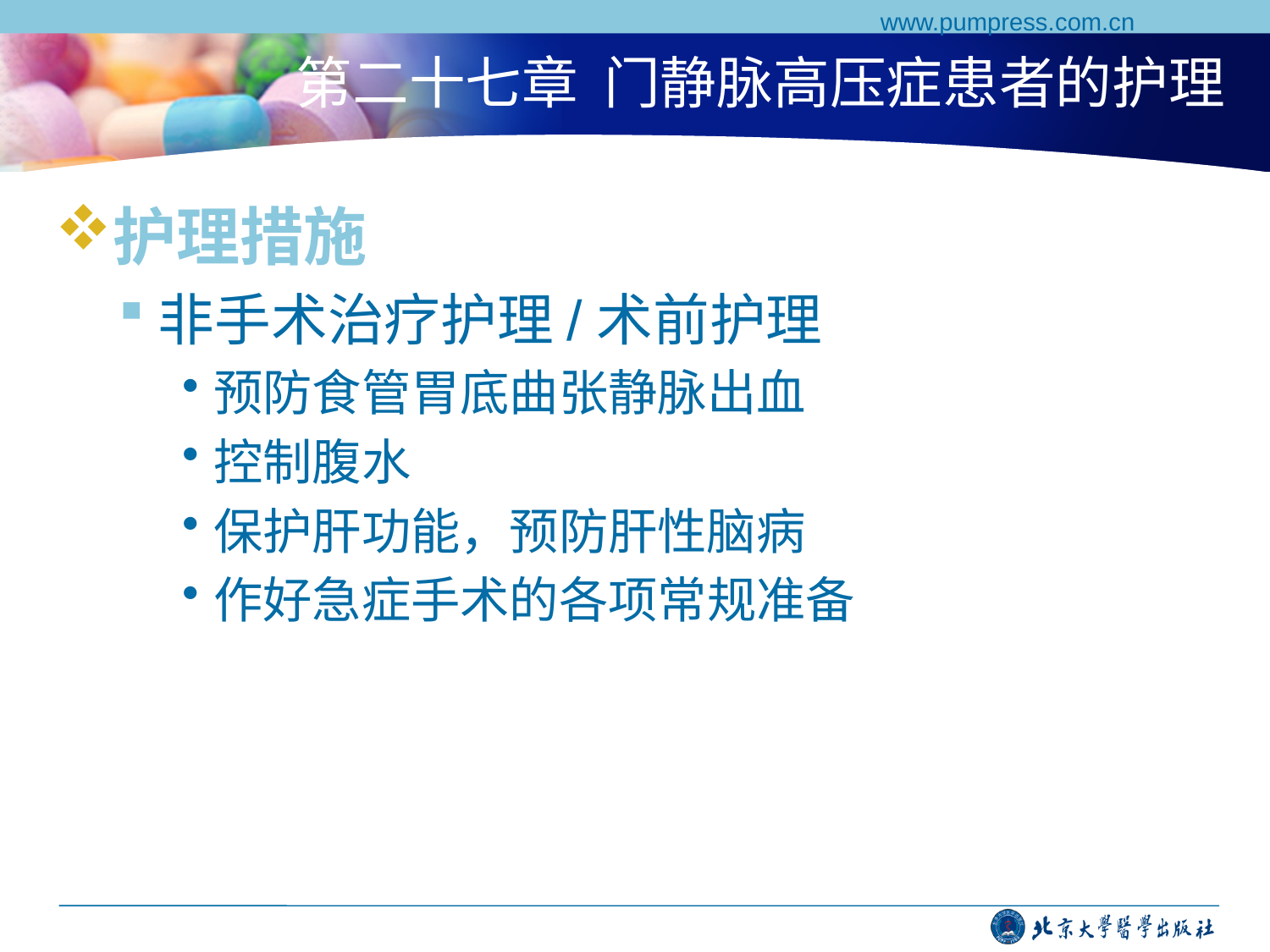

www.pumpress.com.cn
# 第二十七章  门静脉高压症患者的护理
护理措施
非手术治疗护理/术前护理
预防食管胃底曲张静脉出血
控制腹水
保护肝功能，预防肝性脑病
作好急症手术的各项常规准备